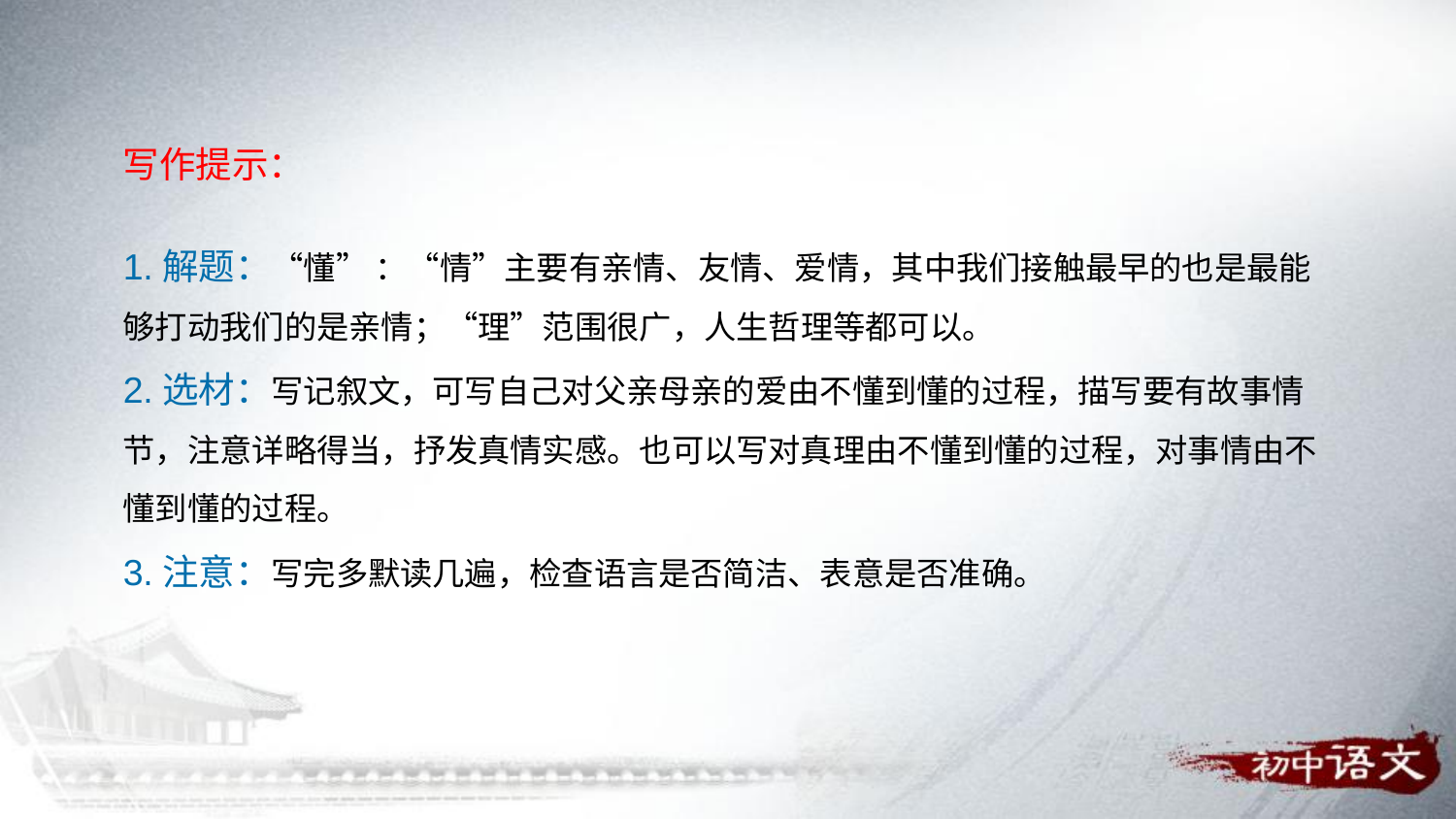

写作提示：
1.解题：“懂” ：“情”主要有亲情、友情、爱情，其中我们接触最早的也是最能够打动我们的是亲情；“理”范围很广，人生哲理等都可以。
2.选材：写记叙文，可写自己对父亲母亲的爱由不懂到懂的过程，描写要有故事情节，注意详略得当，抒发真情实感。也可以写对真理由不懂到懂的过程，对事情由不懂到懂的过程。
3.注意：写完多默读几遍，检查语言是否简洁、表意是否准确。